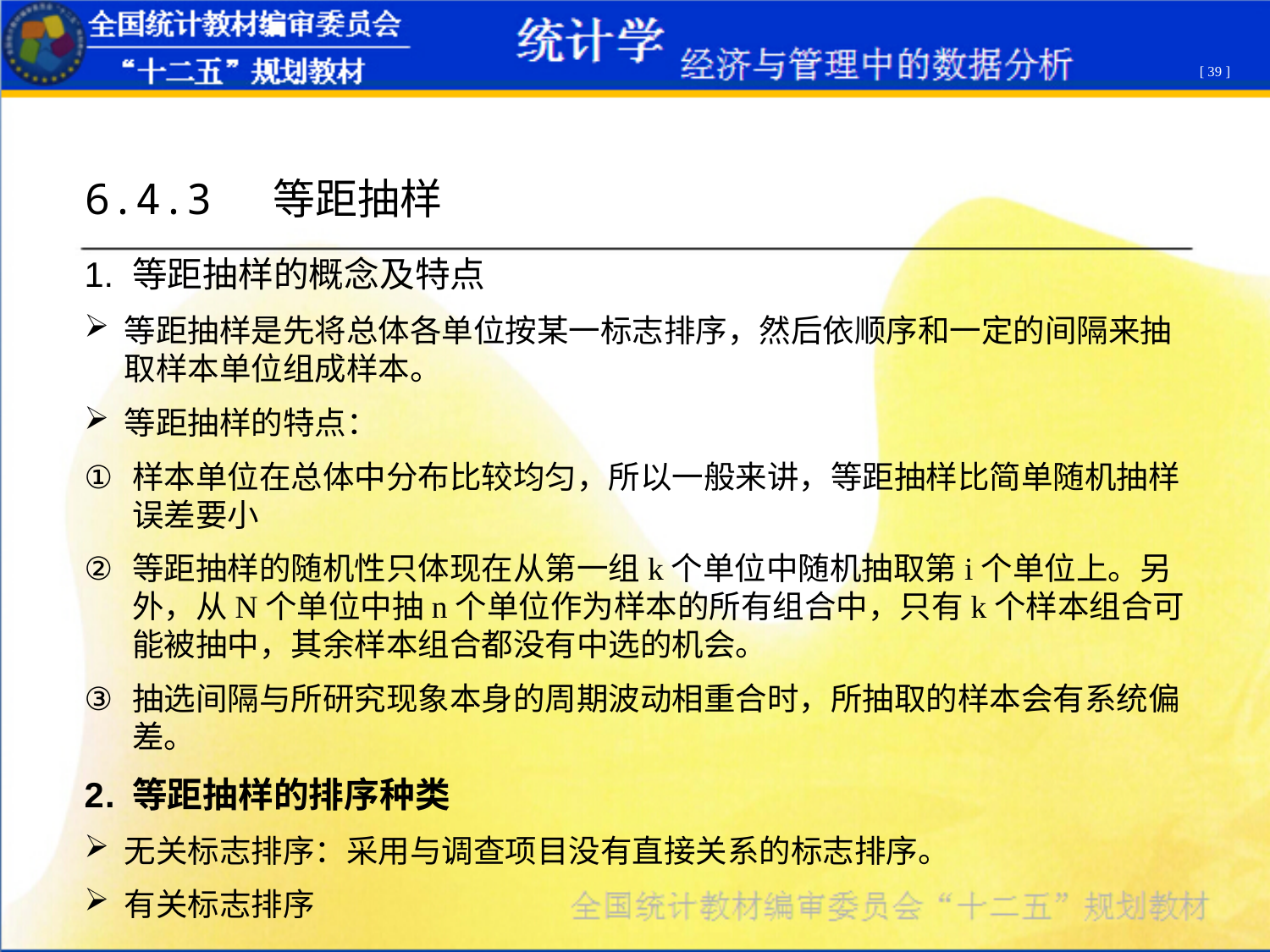

[ 39 ]
6.4.3  等距抽样
等距抽样的概念及特点
等距抽样是先将总体各单位按某一标志排序，然后依顺序和一定的间隔来抽取样本单位组成样本。
等距抽样的特点：
样本单位在总体中分布比较均匀，所以一般来讲，等距抽样比简单随机抽样误差要小
等距抽样的随机性只体现在从第一组k个单位中随机抽取第i个单位上。另外，从N个单位中抽n个单位作为样本的所有组合中，只有k个样本组合可能被抽中，其余样本组合都没有中选的机会。
抽选间隔与所研究现象本身的周期波动相重合时，所抽取的样本会有系统偏差。
等距抽样的排序种类
无关标志排序：采用与调查项目没有直接关系的标志排序。
有关标志排序